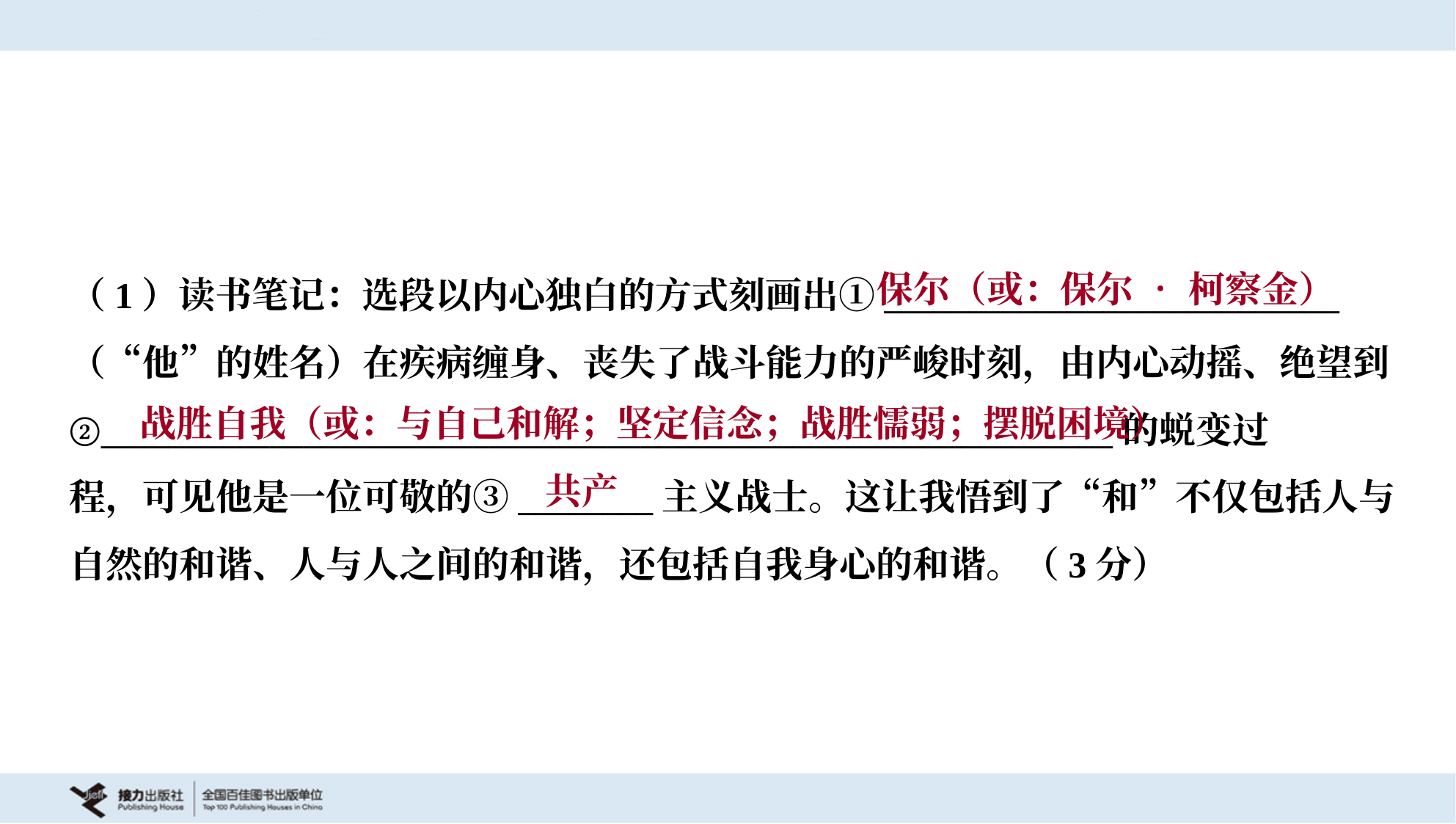

保尔（或：保尔 • 柯察金）
（1）读书笔记：选段以内心独白的方式刻画出①___________________________
（“他”的姓名）在疾病缠身、丧失了战斗能力的严峻时刻，由内心动摇、绝望到
②____________________________________________________________的蜕变过
程，可见他是一位可敬的③________主义战士。这让我悟到了“和”不仅包括人与
自然的和谐、人与人之间的和谐，还包括自我身心的和谐。（3分）
战胜自我（或：与自己和解；坚定信念；战胜懦弱；摆脱困境）
共产